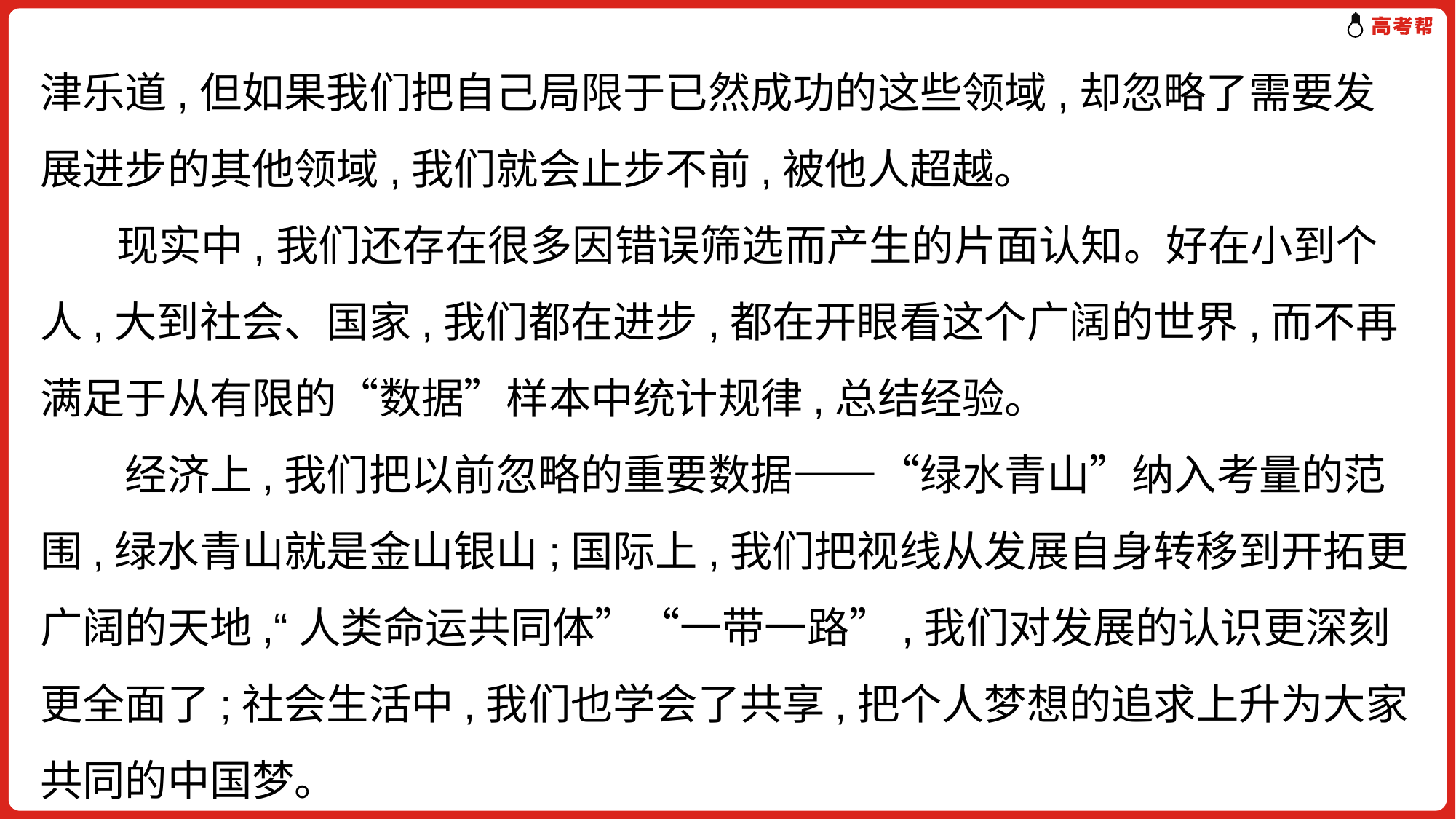

津乐道,但如果我们把自己局限于已然成功的这些领域,却忽略了需要发展进步的其他领域,我们就会止步不前,被他人超越。
       现实中,我们还存在很多因错误筛选而产生的片面认知。好在小到个人,大到社会、国家,我们都在进步,都在开眼看这个广阔的世界,而不再满足于从有限的“数据”样本中统计规律,总结经验。
　　经济上,我们把以前忽略的重要数据——“绿水青山”纳入考量的范围,绿水青山就是金山银山;国际上,我们把视线从发展自身转移到开拓更广阔的天地,“人类命运共同体”“一带一路”,我们对发展的认识更深刻更全面了;社会生活中,我们也学会了共享,把个人梦想的追求上升为大家共同的中国梦。